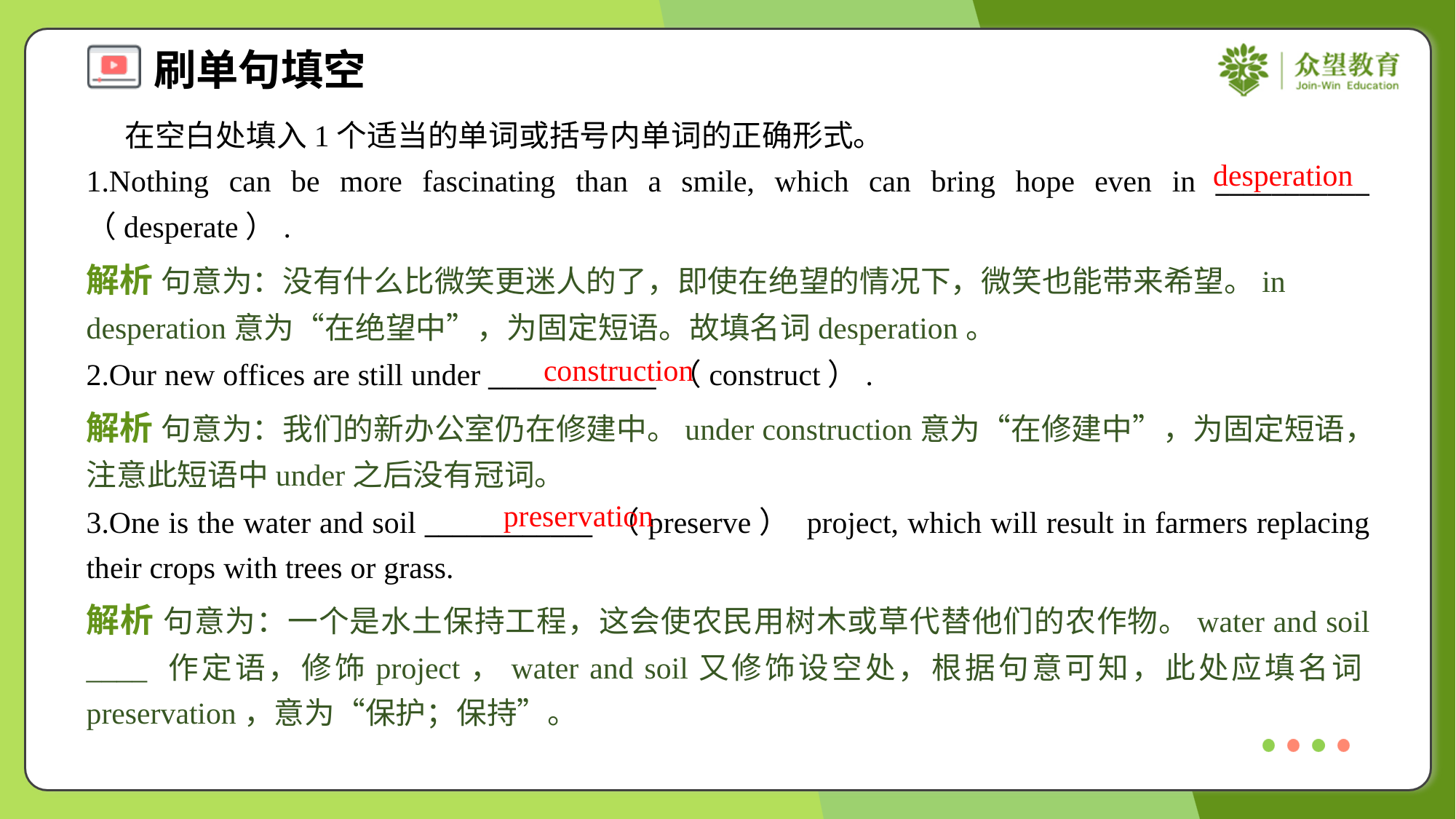

在空白处填入1个适当的单词或括号内单词的正确形式。
1.Nothing can be more fascinating than a smile, which can bring hope even in ___________ （desperate）.
desperation
解析 句意为：没有什么比微笑更迷人的了，即使在绝望的情况下，微笑也能带来希望。in desperation意为“在绝望中”，为固定短语。故填名词desperation。
construction
2.Our new offices are still under ____________ （construct）.
解析 句意为：我们的新办公室仍在修建中。under construction意为“在修建中”，为固定短语，注意此短语中under之后没有冠词。
preservation
3.One is the water and soil ____________ （preserve） project, which will result in farmers replacing their crops with trees or grass.
解析 句意为：一个是水土保持工程，这会使农民用树木或草代替他们的农作物。water and soil ____ 作定语，修饰project，water and soil又修饰设空处，根据句意可知，此处应填名词preservation，意为“保护；保持”。